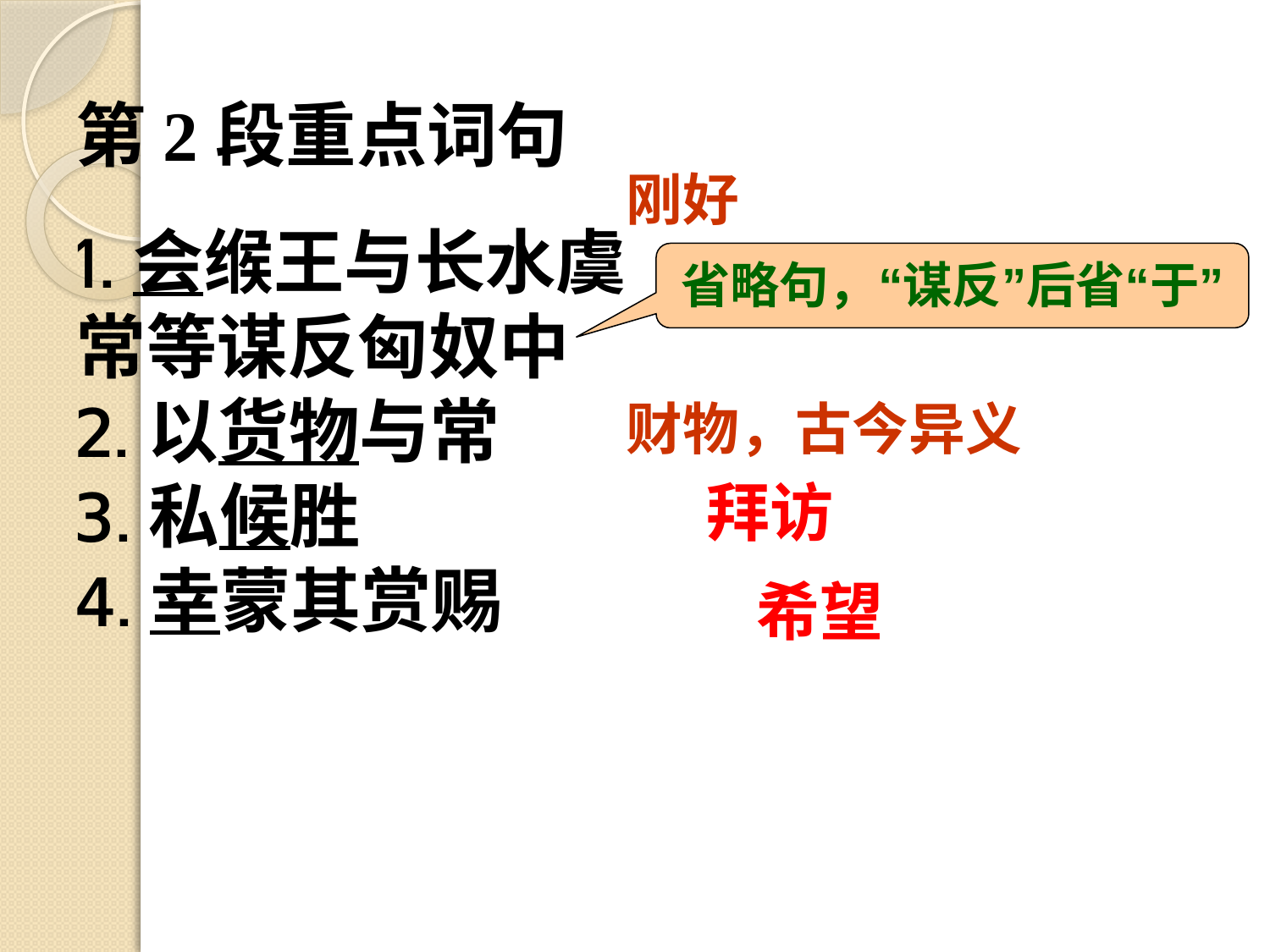

第2段重点词句
刚好
1.会缑王与长水虞常等谋反匈奴中
2.以货物与常
3.私候胜
4.幸蒙其赏赐
省略句，“谋反”后省“于”
财物，古今异义
拜访
希望